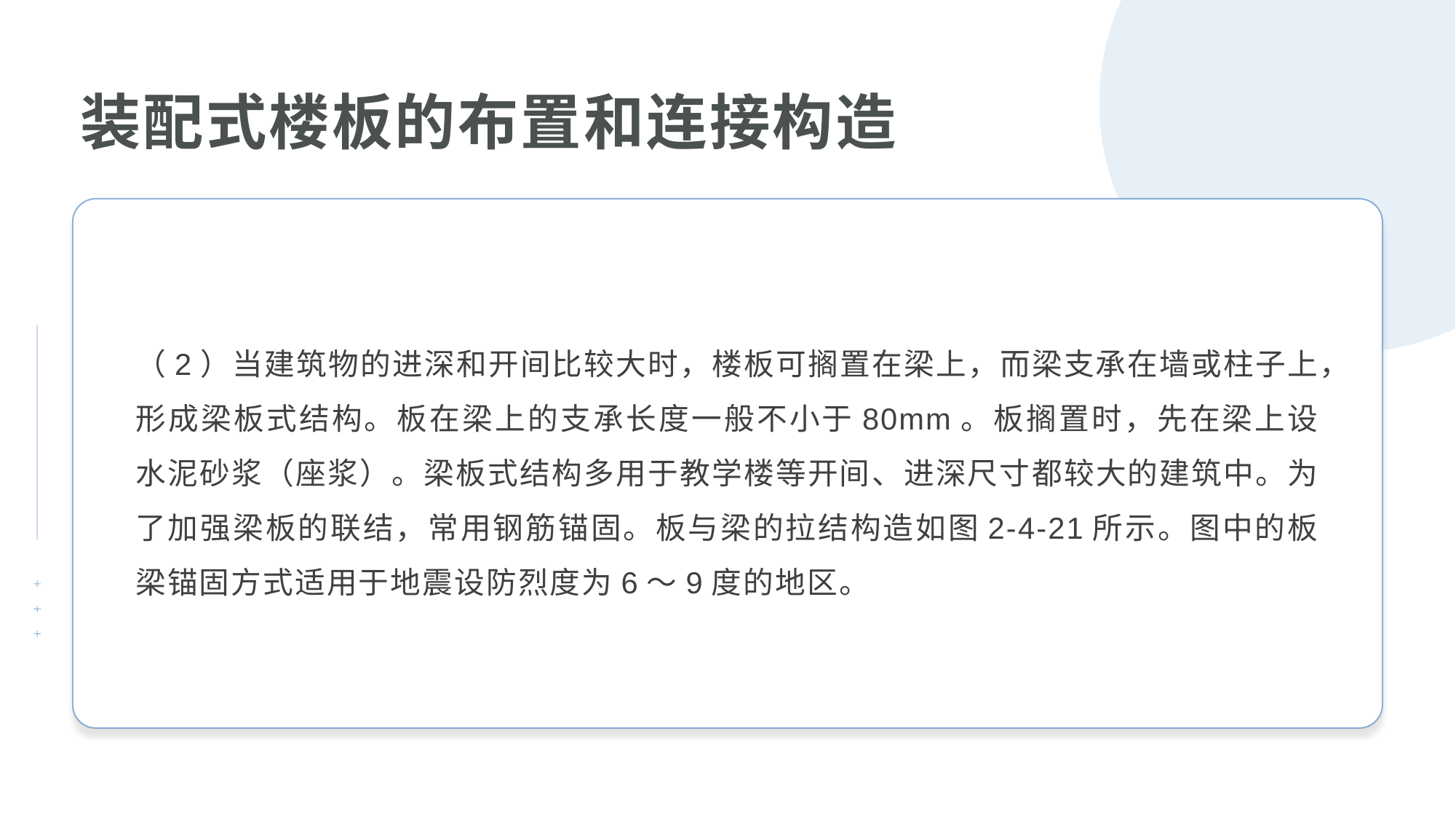

装配式楼板的布置和连接构造

（2）当建筑物的进深和开间比较大时，楼板可搁置在梁上，而梁支承在墙或柱子上，形成梁板式结构。板在梁上的支承长度一般不小于80mm。板搁置时，先在梁上设水泥砂浆（座浆）。梁板式结构多用于教学楼等开间、进深尺寸都较大的建筑中。为了加强梁板的联结，常用钢筋锚固。板与梁的拉结构造如图2-4-21所示。图中的板梁锚固方式适用于地震设防烈度为6～9度的地区。